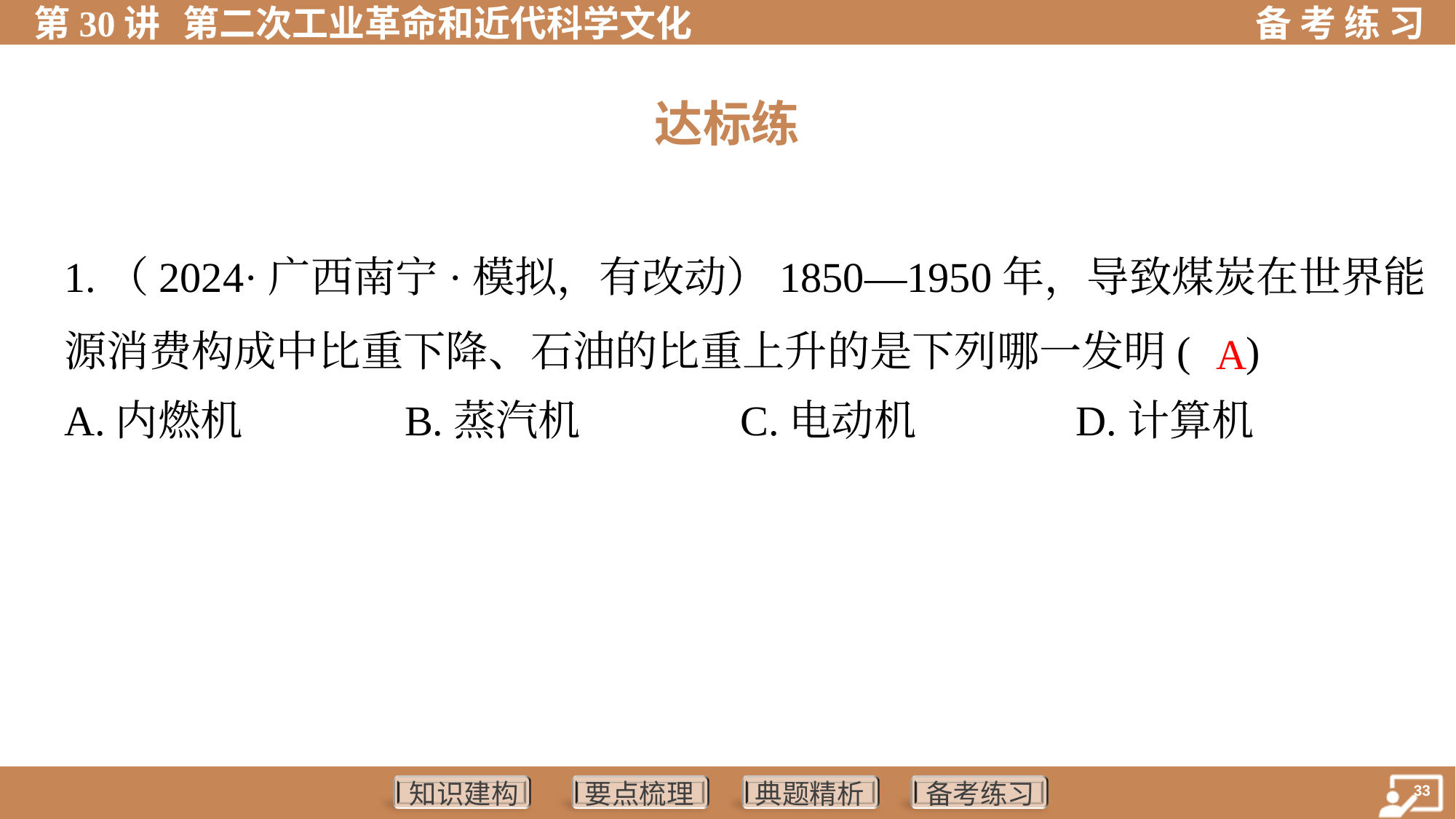

达标练
1.（2024·广西南宁·模拟，有改动）1850—1950年，导致煤炭在世界能
源消费构成中比重下降、石油的比重上升的是下列哪一发明(     )
A
A.内燃机	B.蒸汽机	C.电动机	D.计算机